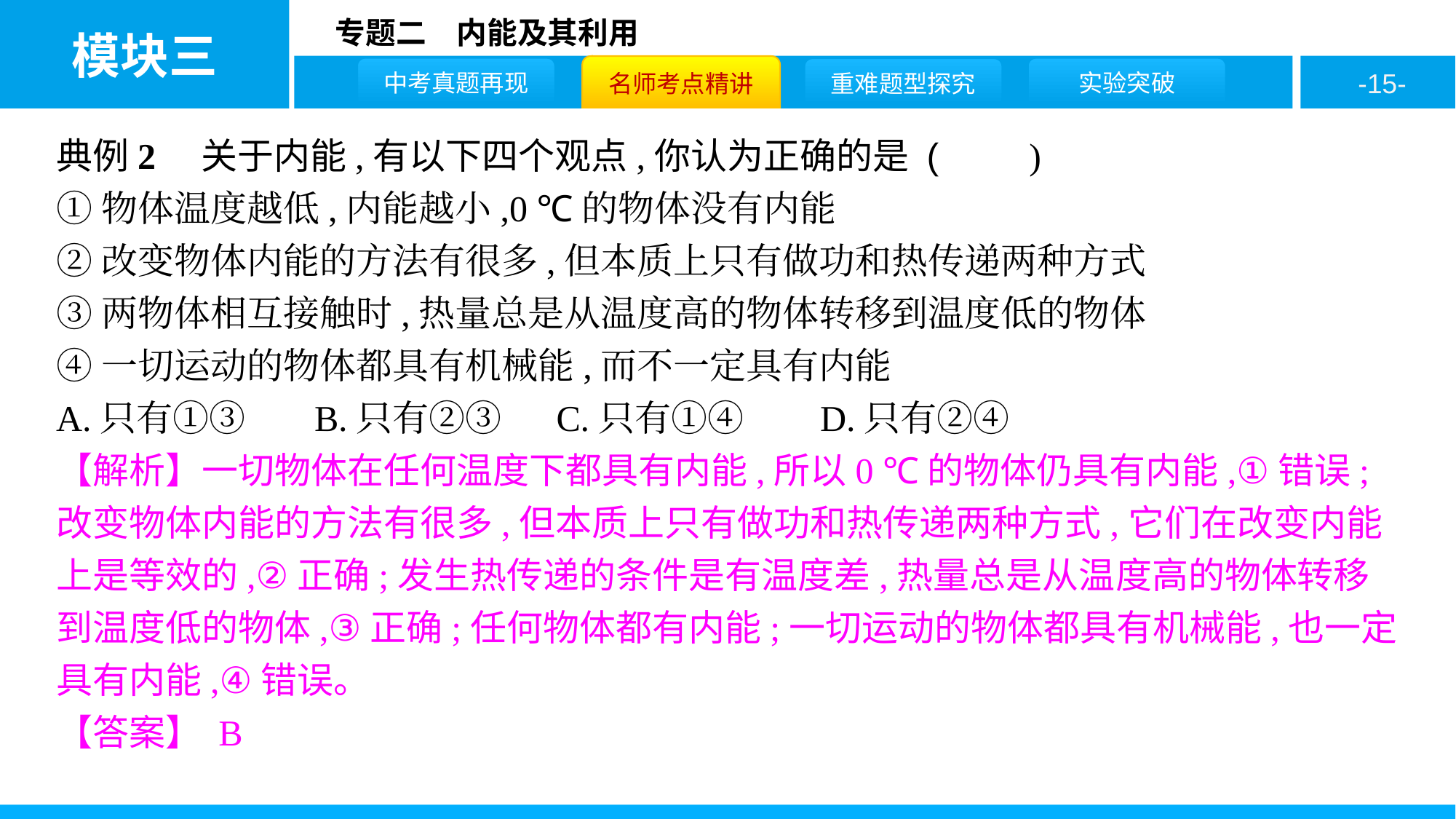

典例2　关于内能,有以下四个观点,你认为正确的是 (　　)
①物体温度越低,内能越小,0 ℃的物体没有内能
②改变物体内能的方法有很多,但本质上只有做功和热传递两种方式
③两物体相互接触时,热量总是从温度高的物体转移到温度低的物体
④一切运动的物体都具有机械能,而不一定具有内能
A.只有①③	B.只有②③	C.只有①④	D.只有②④
【解析】一切物体在任何温度下都具有内能,所以0 ℃的物体仍具有内能,①错误;改变物体内能的方法有很多,但本质上只有做功和热传递两种方式,它们在改变内能上是等效的,②正确;发生热传递的条件是有温度差,热量总是从温度高的物体转移到温度低的物体,③正确;任何物体都有内能;一切运动的物体都具有机械能,也一定具有内能,④错误。
【答案】 B